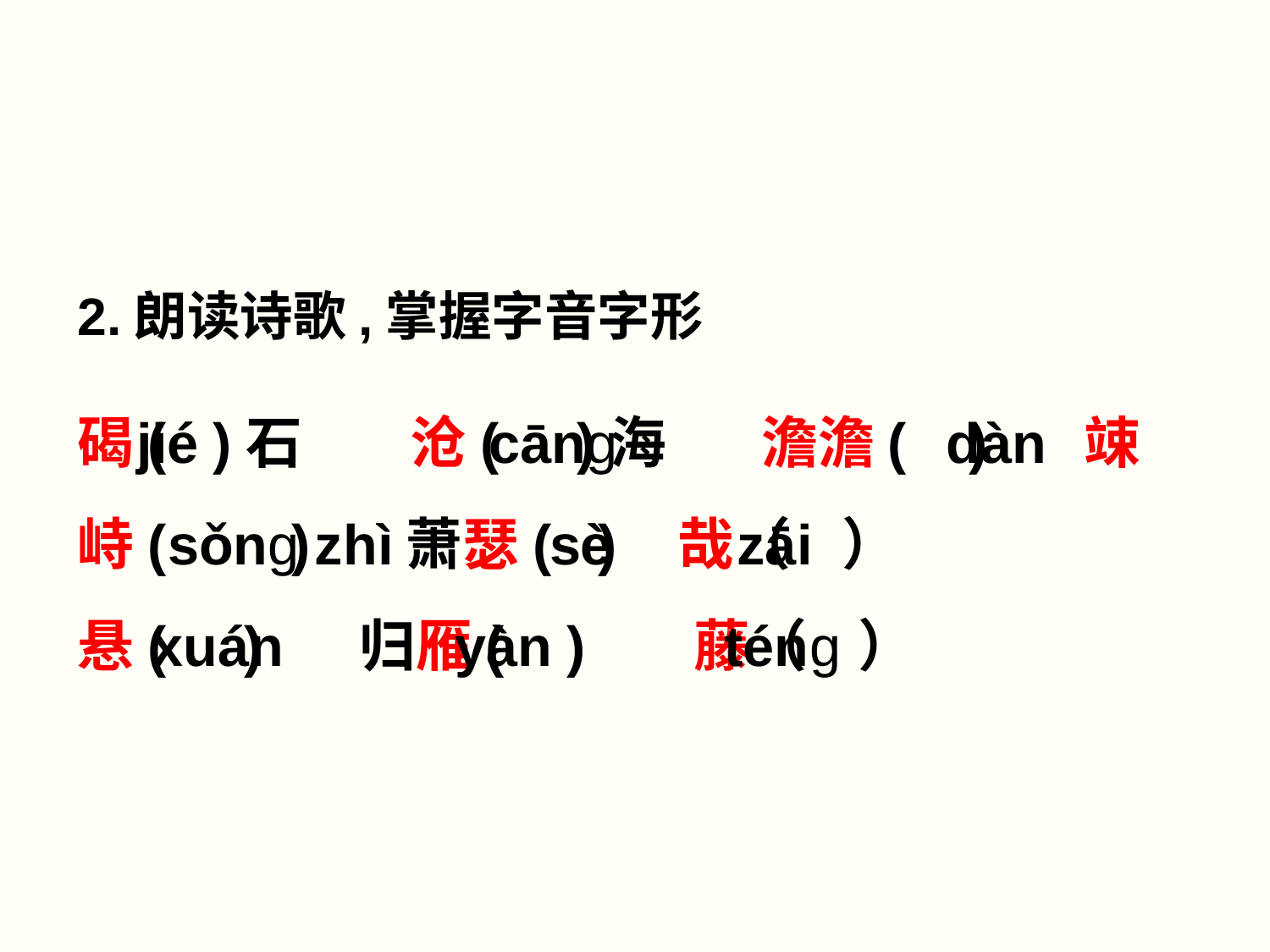

# 2.朗读诗歌,掌握字音字形
碣(   )石　    沧(     )海　   澹澹(    )　  竦峙(        )　  萧瑟(   )   哉（    ）
悬(     )　  归雁(    )      藤（    ）
  jié　                cāng　                   dàn
    sǒng zhì          sè        zāi
   xuán           yàn           téng